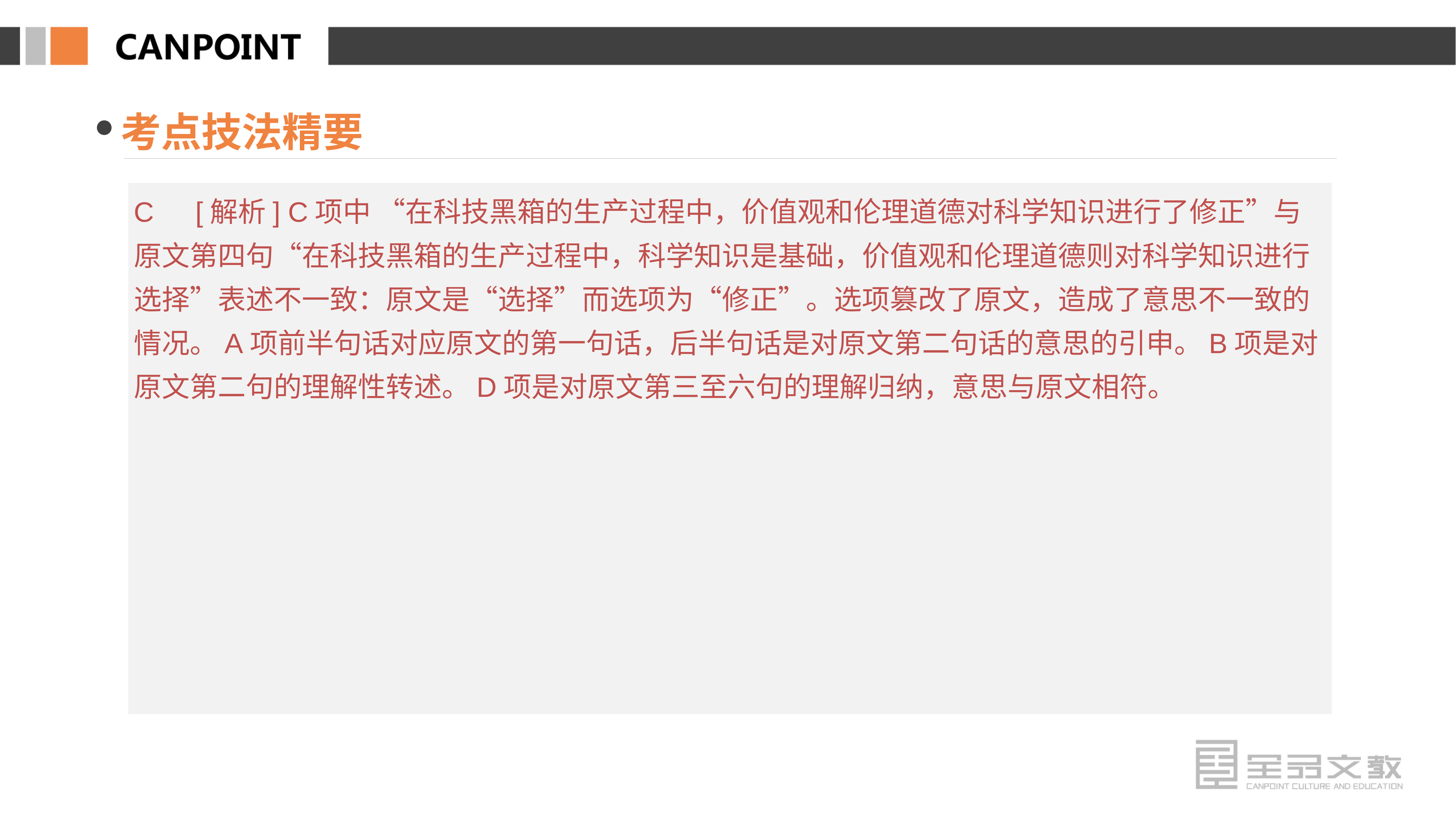

考点技法精要

C　[解析] C项中 “在科技黑箱的生产过程中，价值观和伦理道德对科学知识进行了修正”与原文第四句“在科技黑箱的生产过程中，科学知识是基础，价值观和伦理道德则对科学知识进行选择”表述不一致：原文是“选择”而选项为“修正”。选项篡改了原文，造成了意思不一致的情况。A项前半句话对应原文的第一句话，后半句话是对原文第二句话的意思的引申。B项是对原文第二句的理解性转述。D项是对原文第三至六句的理解归纳，意思与原文相符。